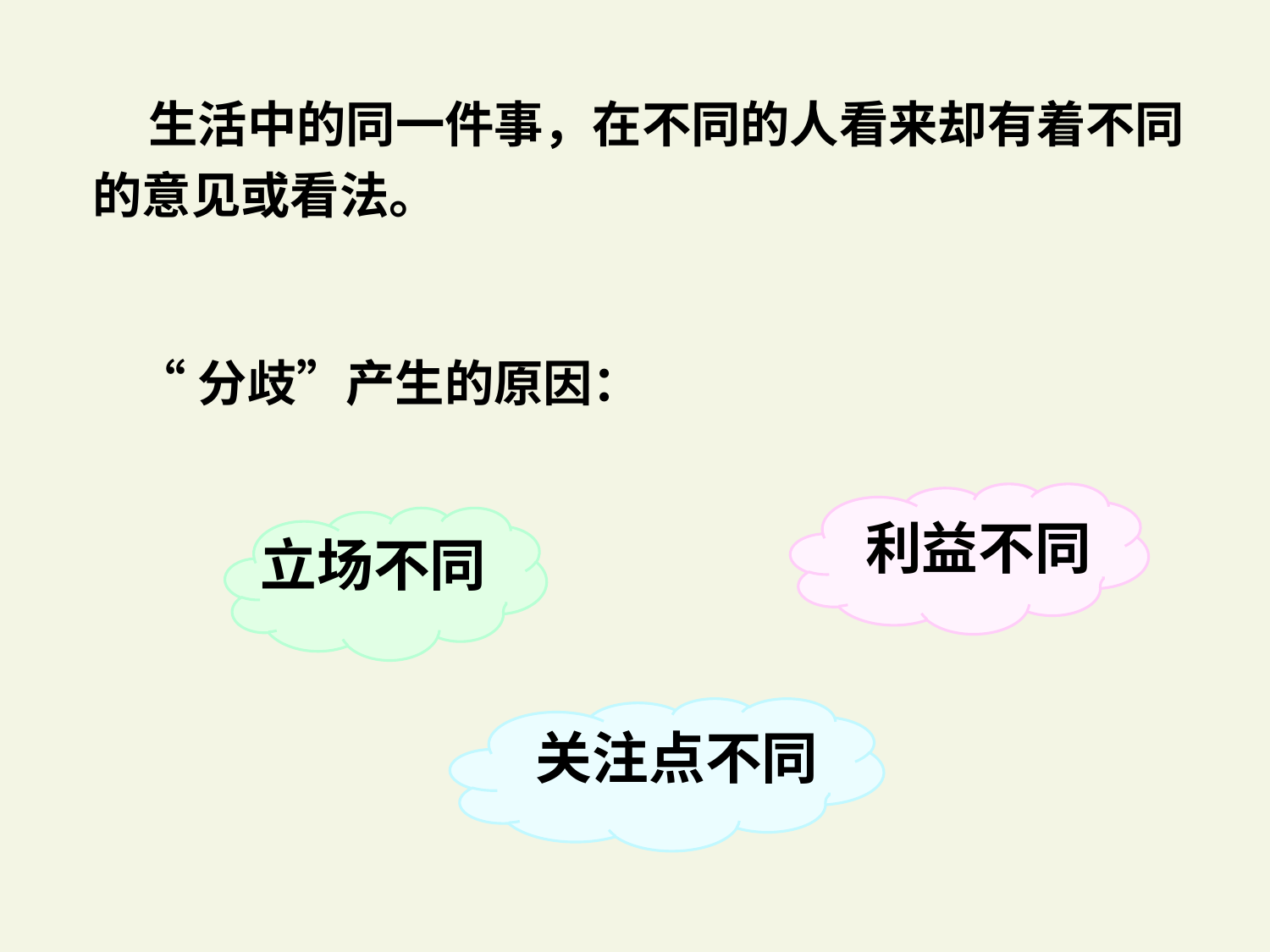

生活中的同一件事，在不同的人看来却有着不同的意见或看法。
    “分歧”产生的原因：

利益不同

立场不同

关注点不同